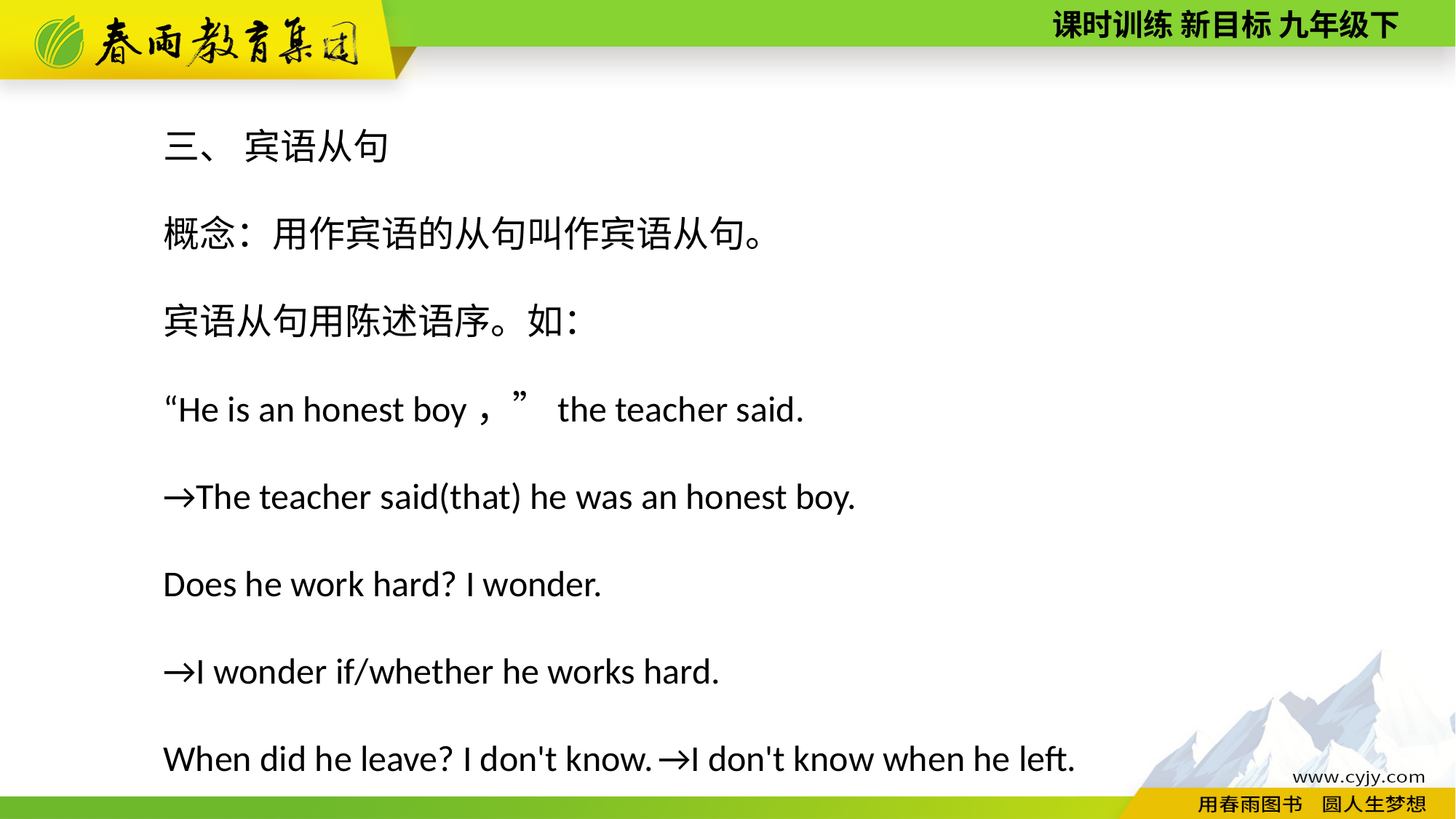

三、 宾语从句
概念：用作宾语的从句叫作宾语从句。
宾语从句用陈述语序。如：
“He is an honest boy，”the teacher said.
→The teacher said(that) he was an honest boy.
Does he work hard? I wonder.
→I wonder if/whether he works hard.
When did he leave? I don't know. →I don't know when he left.